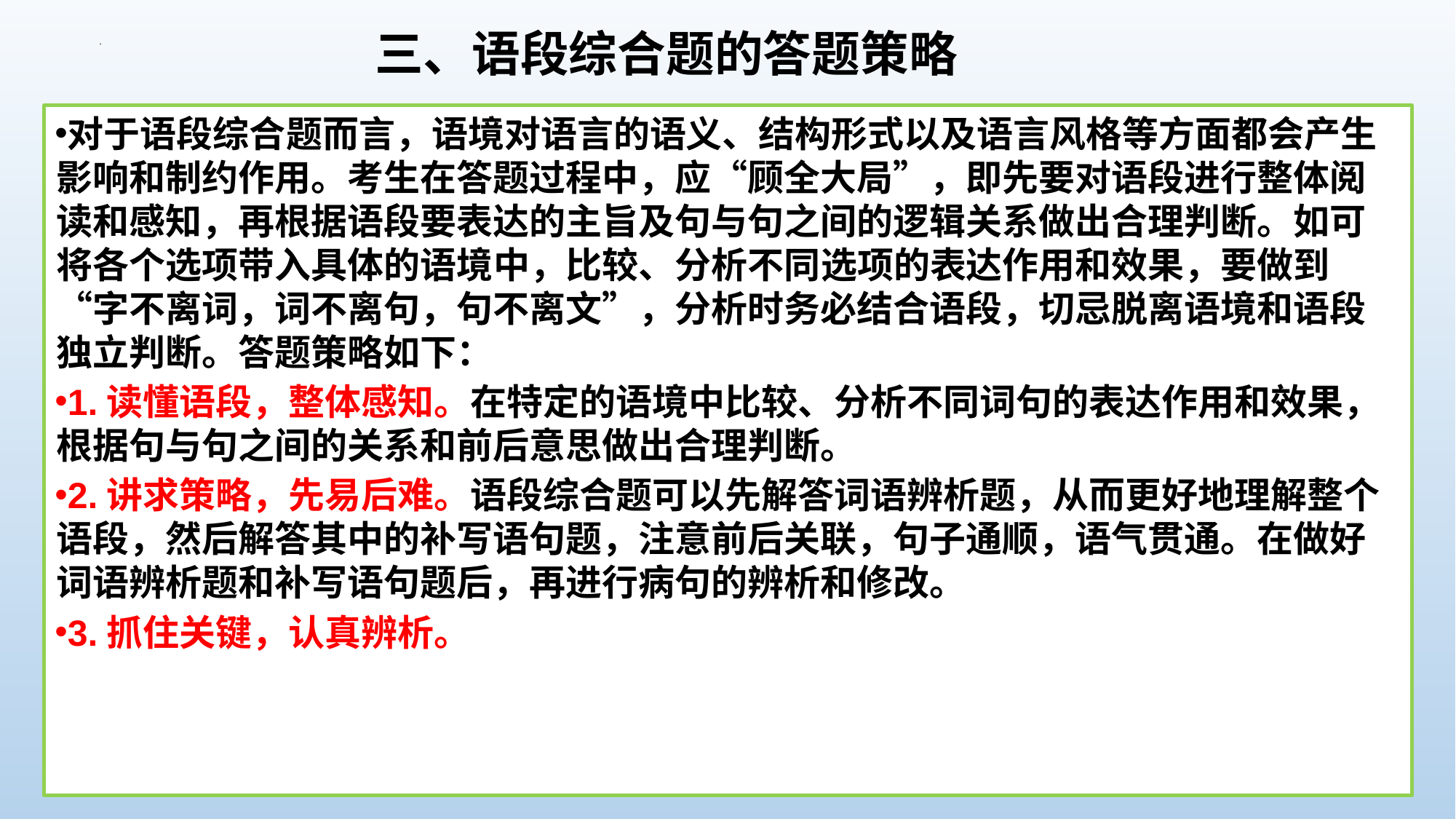

三、语段综合题的答题策略
对于语段综合题而言，语境对语言的语义、结构形式以及语言风格等方面都会产生影响和制约作用。考生在答题过程中，应“顾全大局”，即先要对语段进行整体阅读和感知，再根据语段要表达的主旨及句与句之间的逻辑关系做出合理判断。如可将各个选项带入具体的语境中，比较、分析不同选项的表达作用和效果，要做到“字不离词，词不离句，句不离文”，分析时务必结合语段，切忌脱离语境和语段独立判断。答题策略如下：
1.读懂语段，整体感知。在特定的语境中比较、分析不同词句的表达作用和效果，根据句与句之间的关系和前后意思做出合理判断。
2.讲求策略，先易后难。语段综合题可以先解答词语辨析题，从而更好地理解整个语段，然后解答其中的补写语句题，注意前后关联，句子通顺，语气贯通。在做好词语辨析题和补写语句题后，再进行病句的辨析和修改。
3.抓住关键，认真辨析。